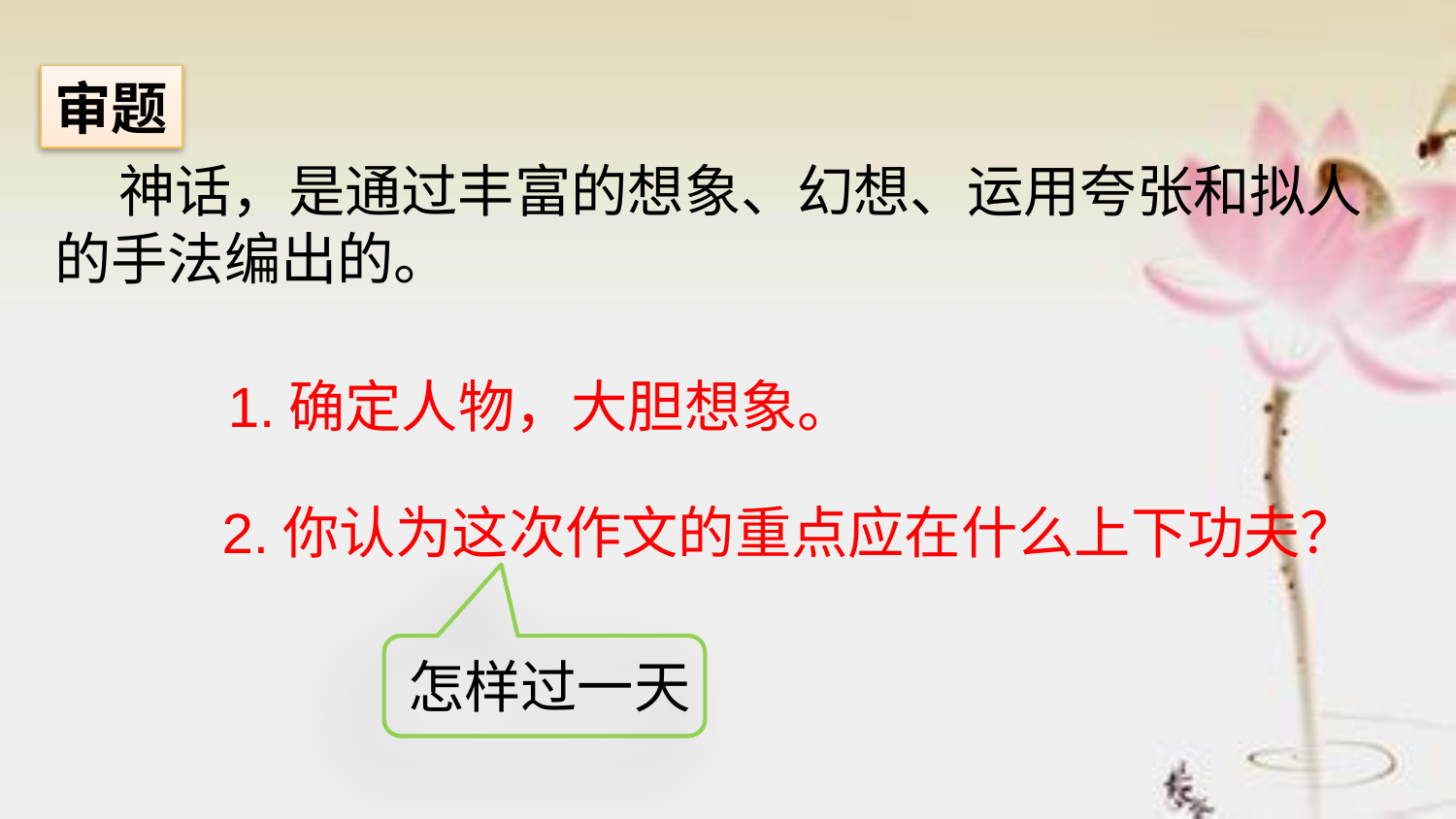

审题
    神话，是通过丰富的想象、幻想、运用夸张和拟人的手法编出的。
1.确定人物，大胆想象。
2.你认为这次作文的重点应在什么上下功夫？

怎样过一天